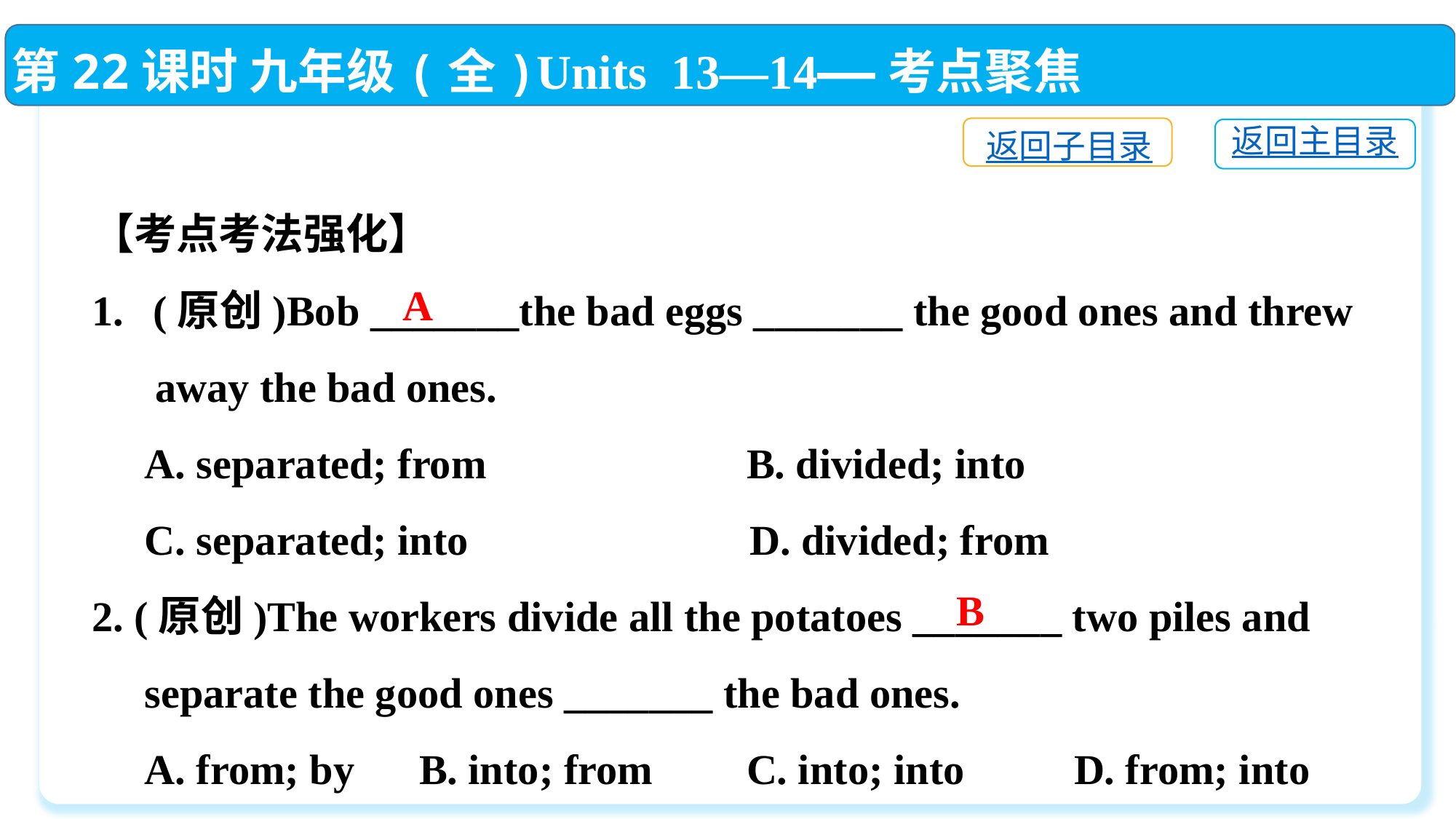

第22课时 九年级(全)Units  13—14——考点聚焦

返回子目录
返回主目录
【考点考法强化】
(原创)Bob _______the bad eggs _______ the good ones and threw
      away the bad ones.
     A. separated; from　　　　	B. divided; into
     C. separated; into	                     D. divided; from
2. (原创)The workers divide all the potatoes _______ two piles and
     separate the good ones _______ the bad ones.
     A. from; by	B. into; from	C. into; into	D. from; into

A
B